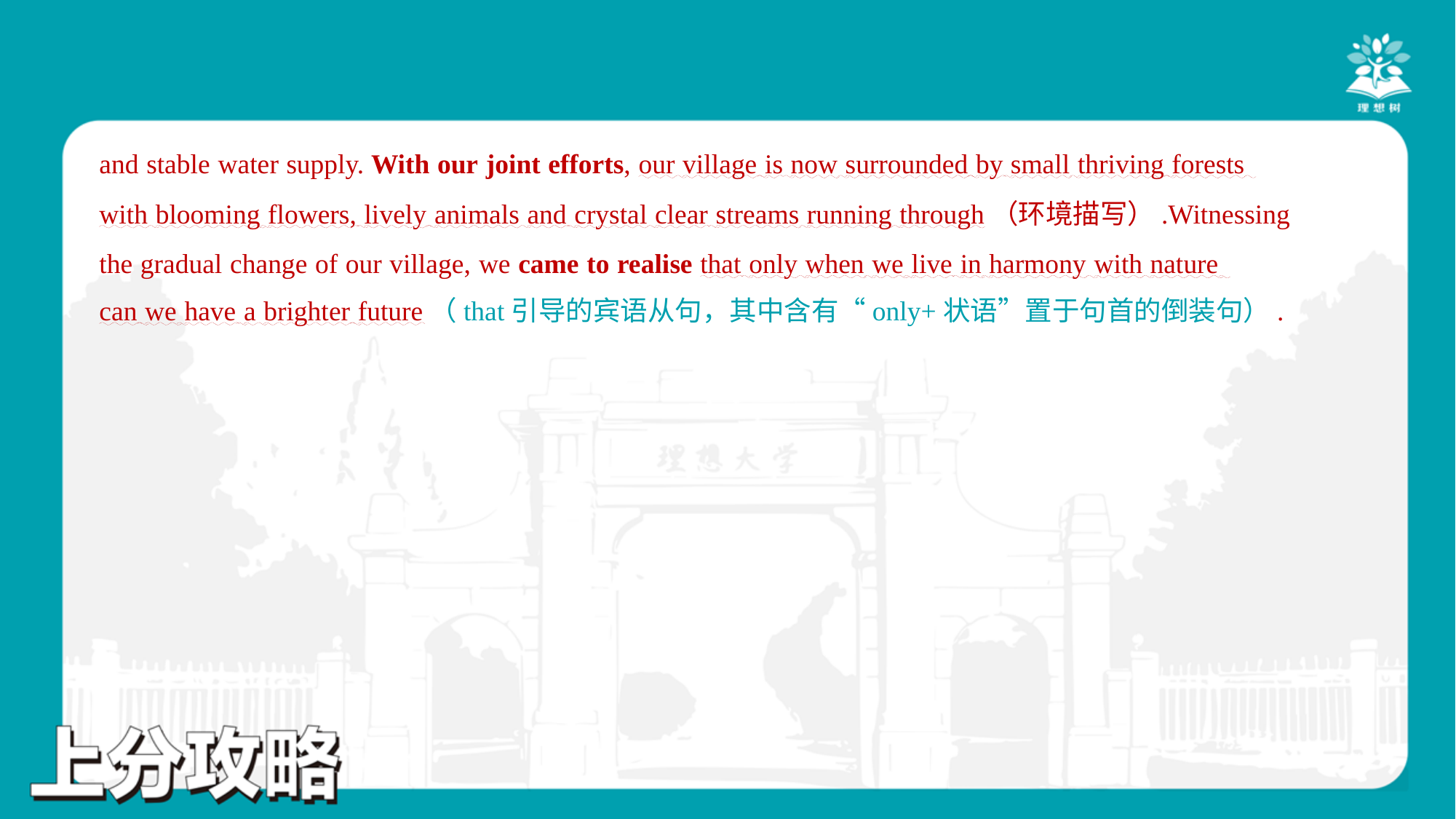

and stable water supply. With our joint efforts, our village is now surrounded by small thriving forests
with blooming flowers, lively animals and crystal clear streams running through（环境描写）.Witnessing
the gradual change of our village, we came to realise that only when we live in harmony with nature
can we have a brighter future（that引导的宾语从句，其中含有“only+状语”置于句首的倒装句）.